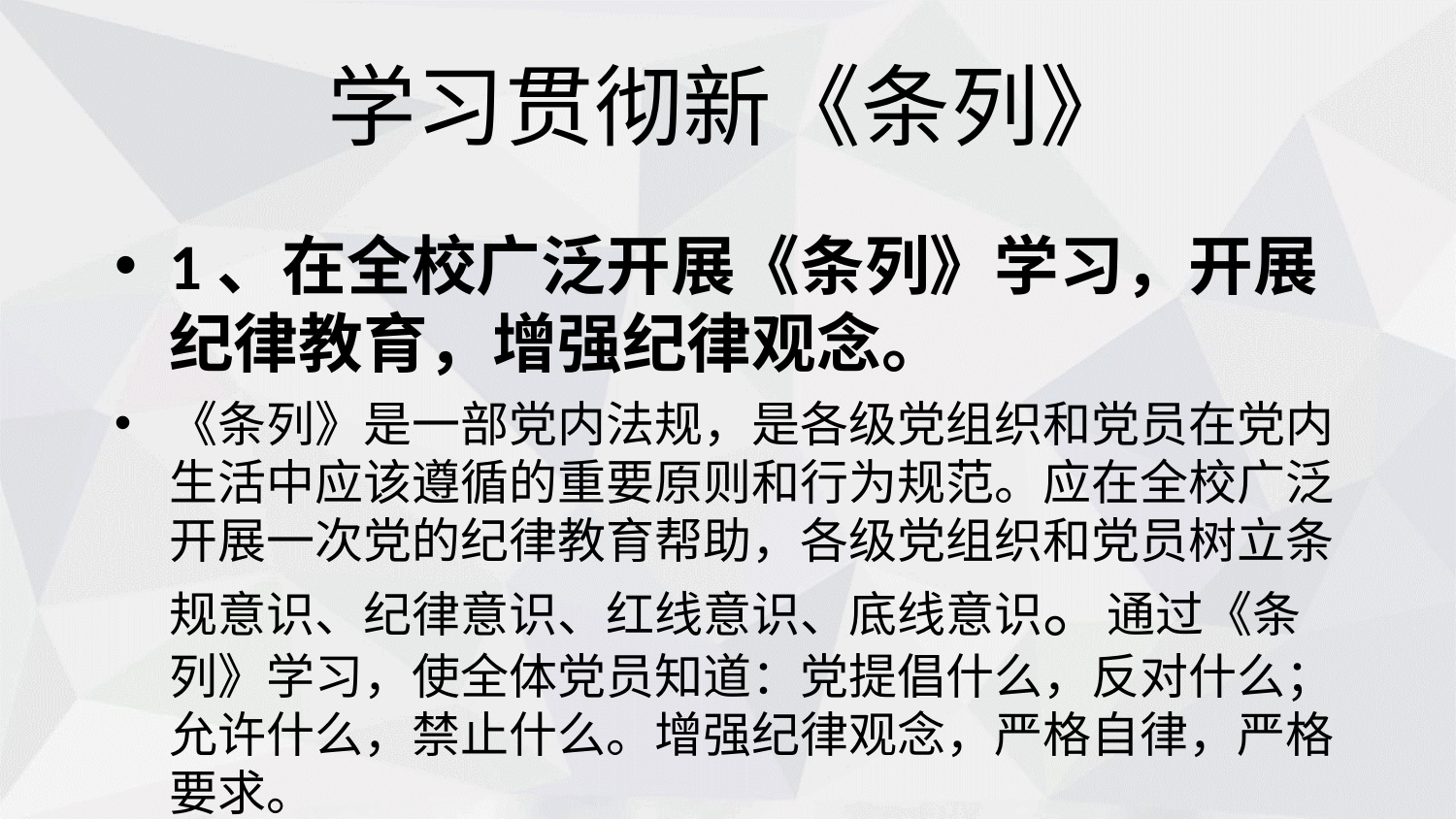

# 学习贯彻新《条列》
1、在全校广泛开展《条列》学习，开展纪律教育，增强纪律观念。
《条列》是一部党内法规，是各级党组织和党员在党内生活中应该遵循的重要原则和行为规范。应在全校广泛开展一次党的纪律教育帮助，各级党组织和党员树立条规意识、纪律意识、红线意识、底线意识。通过《条列》学习，使全体党员知道：党提倡什么，反对什么；允许什么，禁止什么。增强纪律观念，严格自律，严格要求。